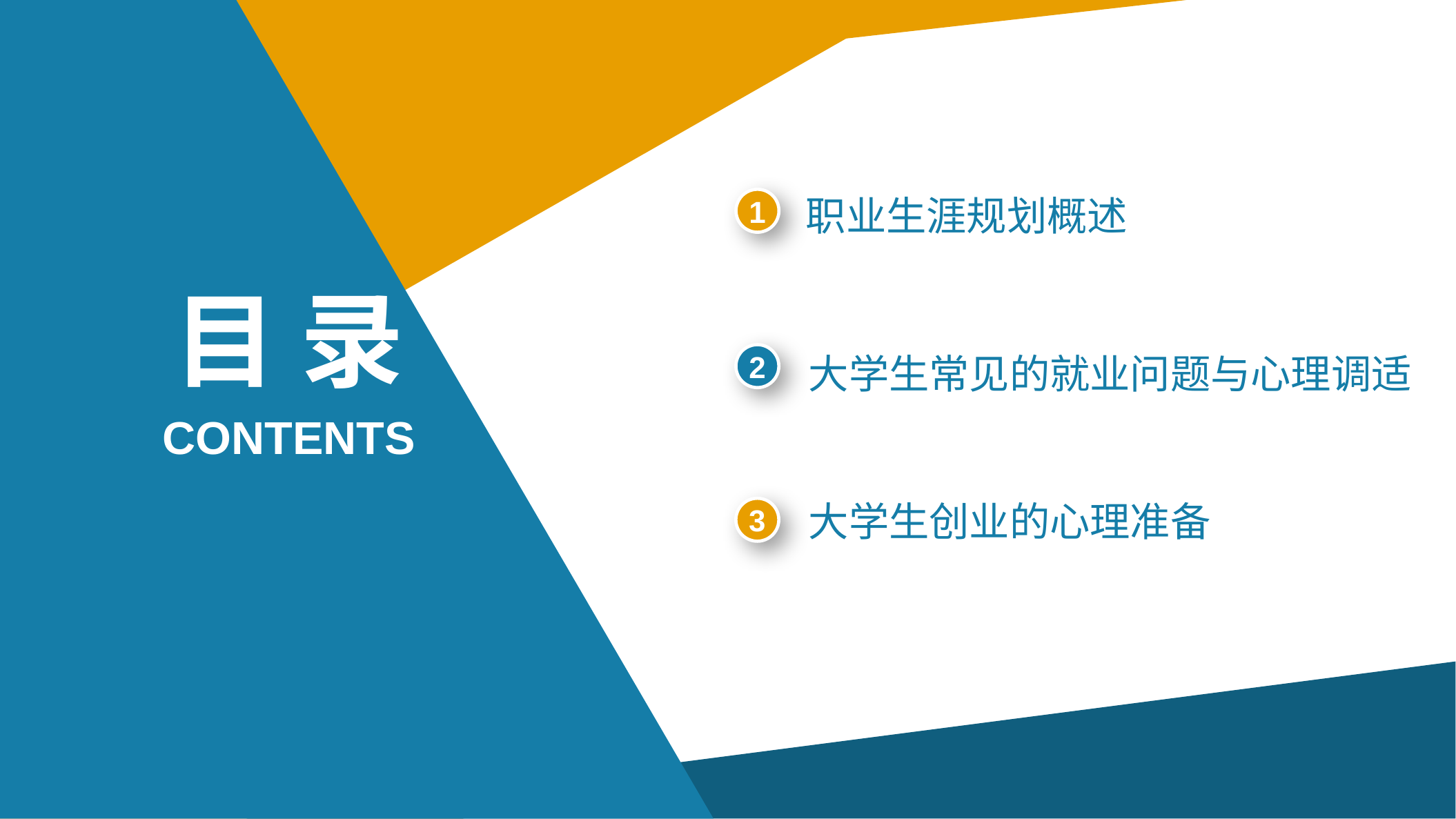

1
职业生涯规划概述
目 录
2
大学生常见的就业问题与心理调适
CONTENTS
大学生创业的心理准备
3